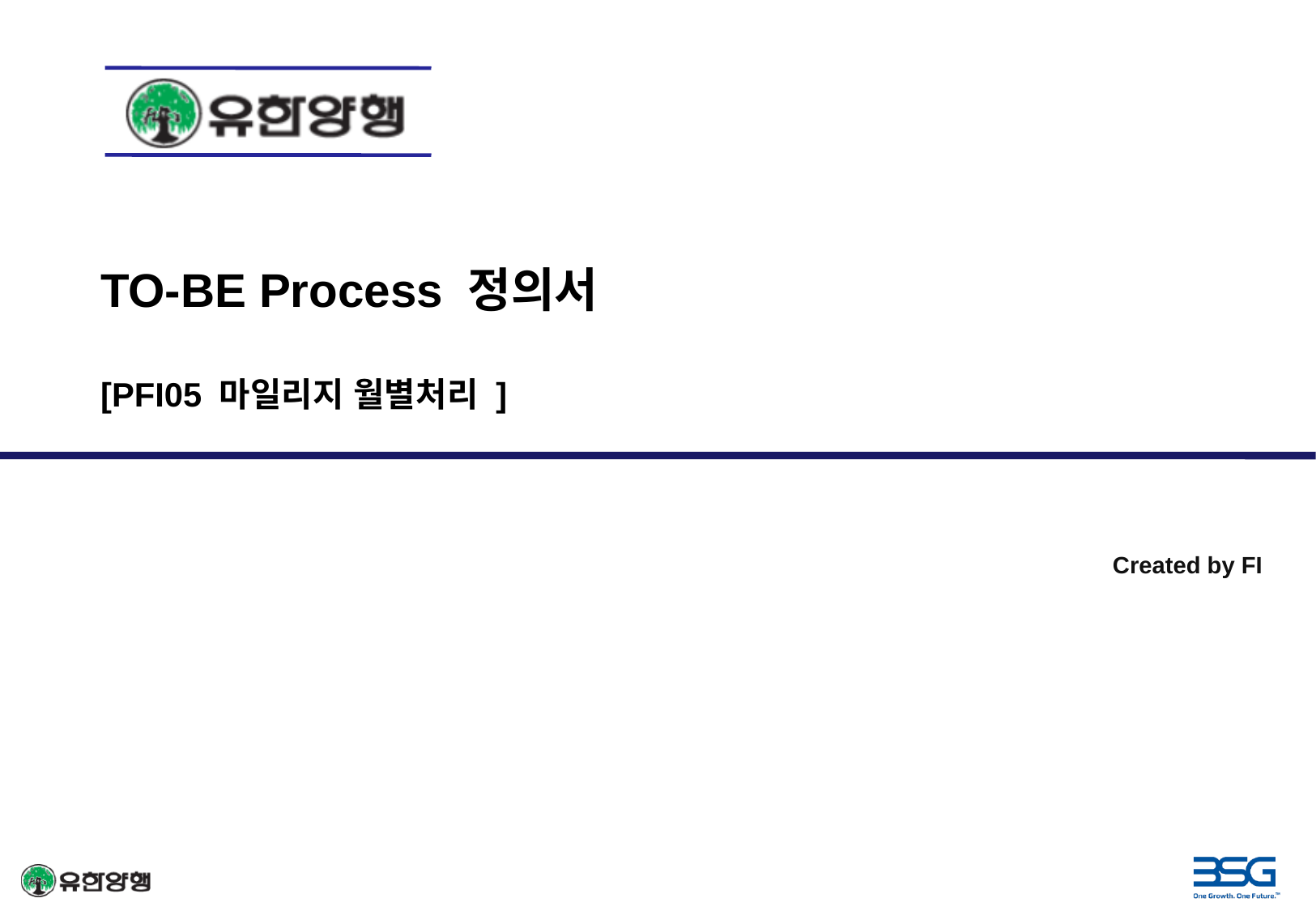

TO-BE Process 정의서
[PFI05 마일리지 월별처리 ]
Created by FI